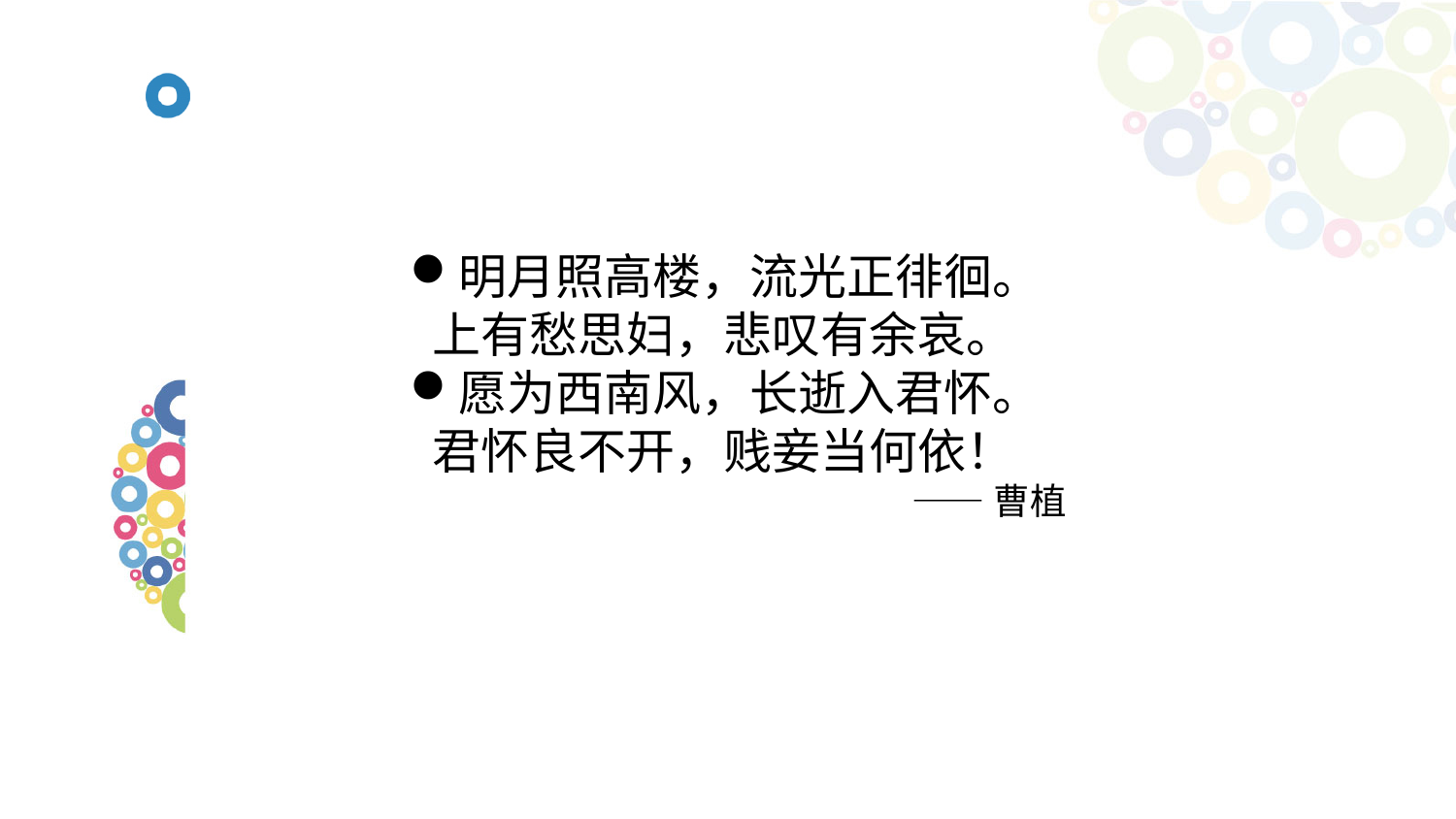

明月照高楼，流光正徘徊。
 上有愁思妇，悲叹有余哀。
愿为西南风，长逝入君怀。
 君怀良不开，贱妾当何依！
——曹植